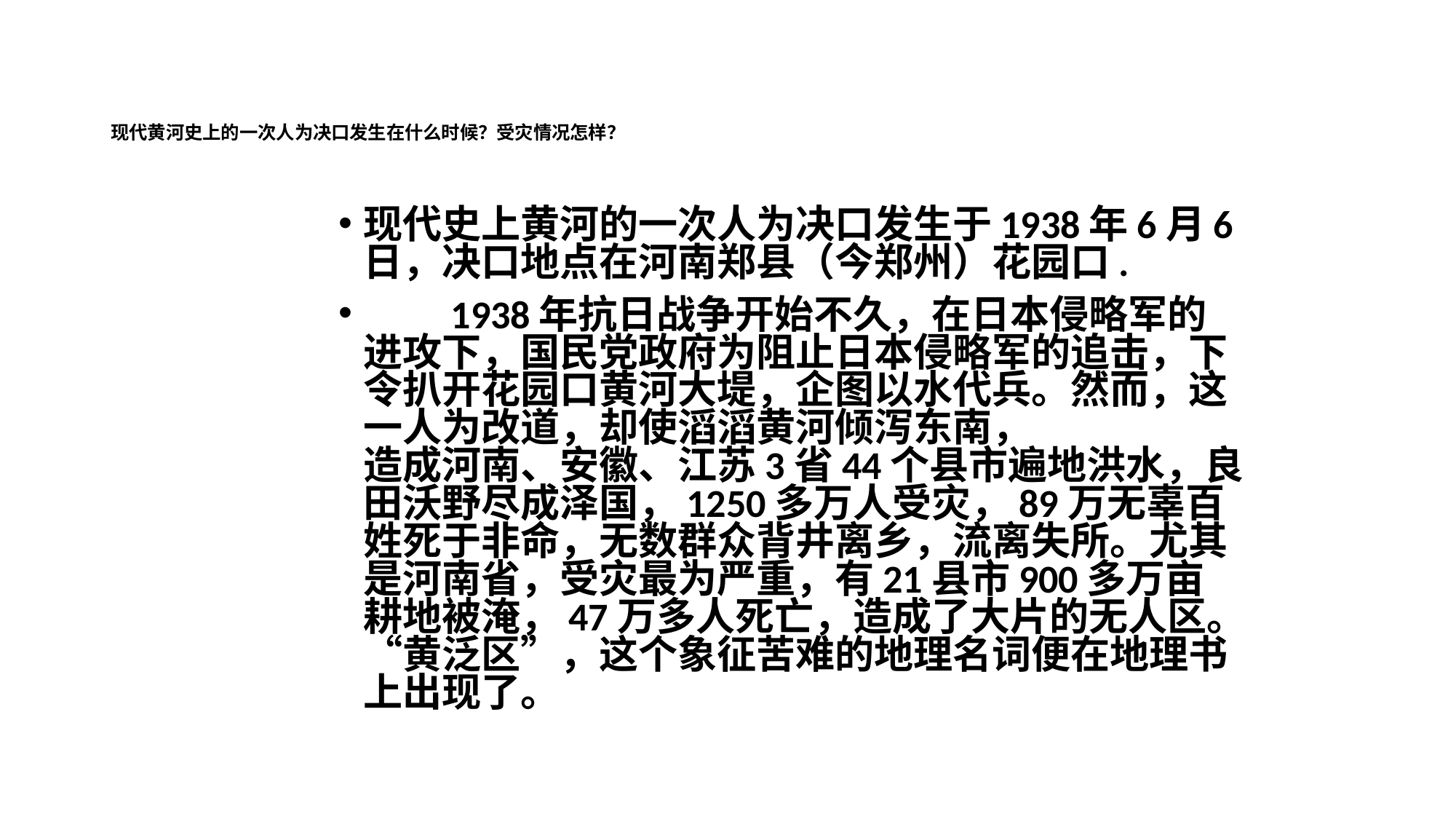

# 现代黄河史上的一次人为决口发生在什么时候？受灾情况怎样？
现代史上黄河的一次人为决口发生于1938年6月6日，决口地点在河南郑县（今郑州）花园口.
　　1938年抗日战争开始不久，在日本侵略军的进攻下，国民党政府为阻止日本侵略军的追击，下令扒开花园口黄河大堤，企图以水代兵。然而，这一人为改道，却使滔滔黄河倾泻东南，
造成河南、安徽、江苏3省44个县市遍地洪水，良田沃野尽成泽国，1250多万人受灾，89万无辜百姓死于非命，无数群众背井离乡，流离失所。尤其是河南省，受灾最为严重，有21县市900多万亩耕地被淹，47万多人死亡，造成了大片的无人区。“黄泛区”，这个象征苦难的地理名词便在地理书上出现了。